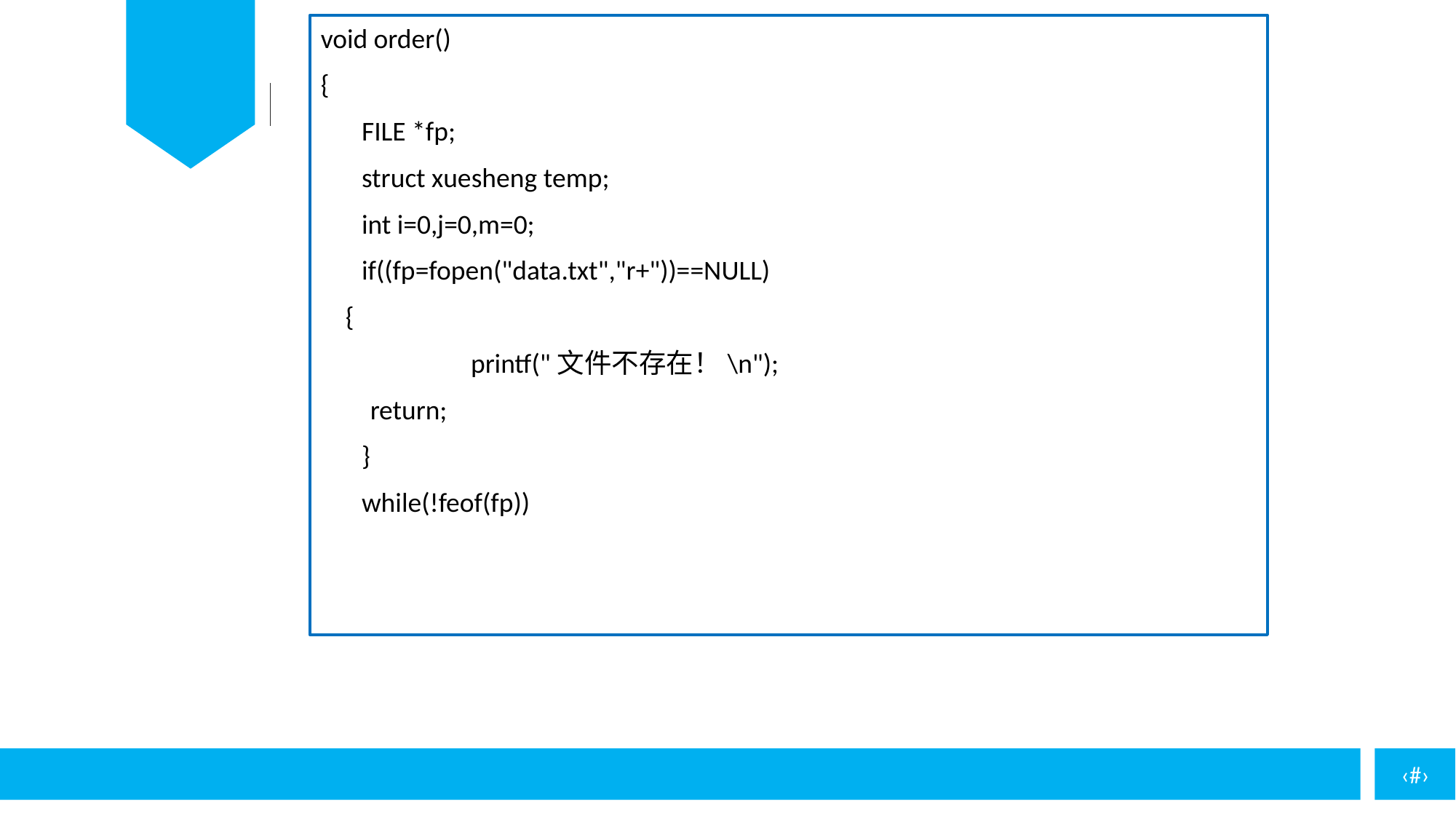

void order()
{
	FILE *fp;
  	struct xuesheng temp;
  	int i=0,j=0,m=0;
  	if((fp=fopen("data.txt","r+"))==NULL)
    {
		printf("文件不存在！\n");
        return;
  	}
  	while(!feof(fp))